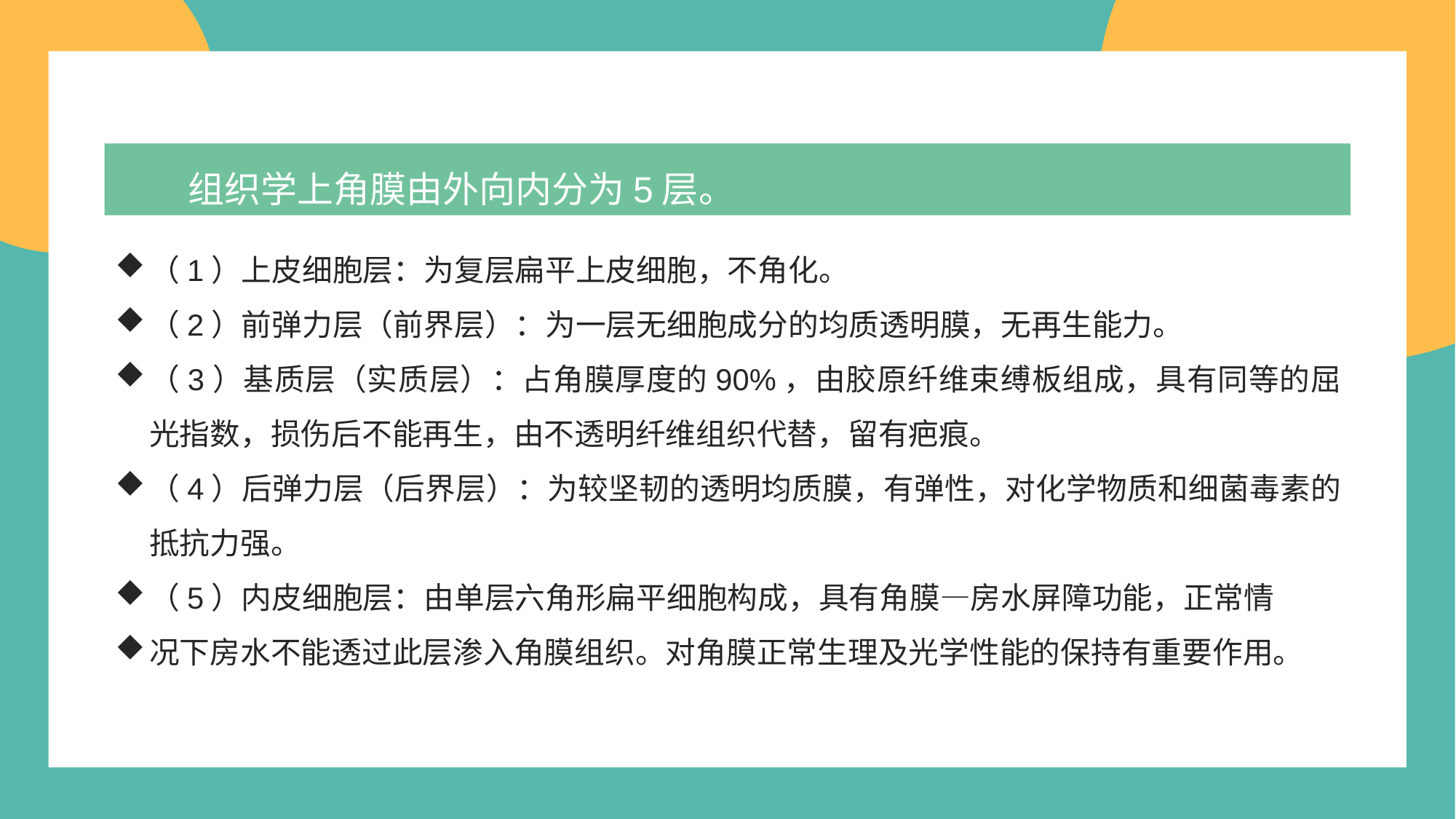

组织学上角膜由外向内分为5层。
（1）上皮细胞层：为复层扁平上皮细胞，不角化。
（2）前弹力层（前界层）：为一层无细胞成分的均质透明膜，无再生能力。
（3）基质层（实质层）：占角膜厚度的90%，由胶原纤维束缚板组成，具有同等的屈光指数，损伤后不能再生，由不透明纤维组织代替，留有疤痕。
（4）后弹力层（后界层）：为较坚韧的透明均质膜，有弹性，对化学物质和细菌毒素的抵抗力强。
（5）内皮细胞层：由单层六角形扁平细胞构成，具有角膜—房水屏障功能，正常情
况下房水不能透过此层渗入角膜组织。对角膜正常生理及光学性能的保持有重要作用。